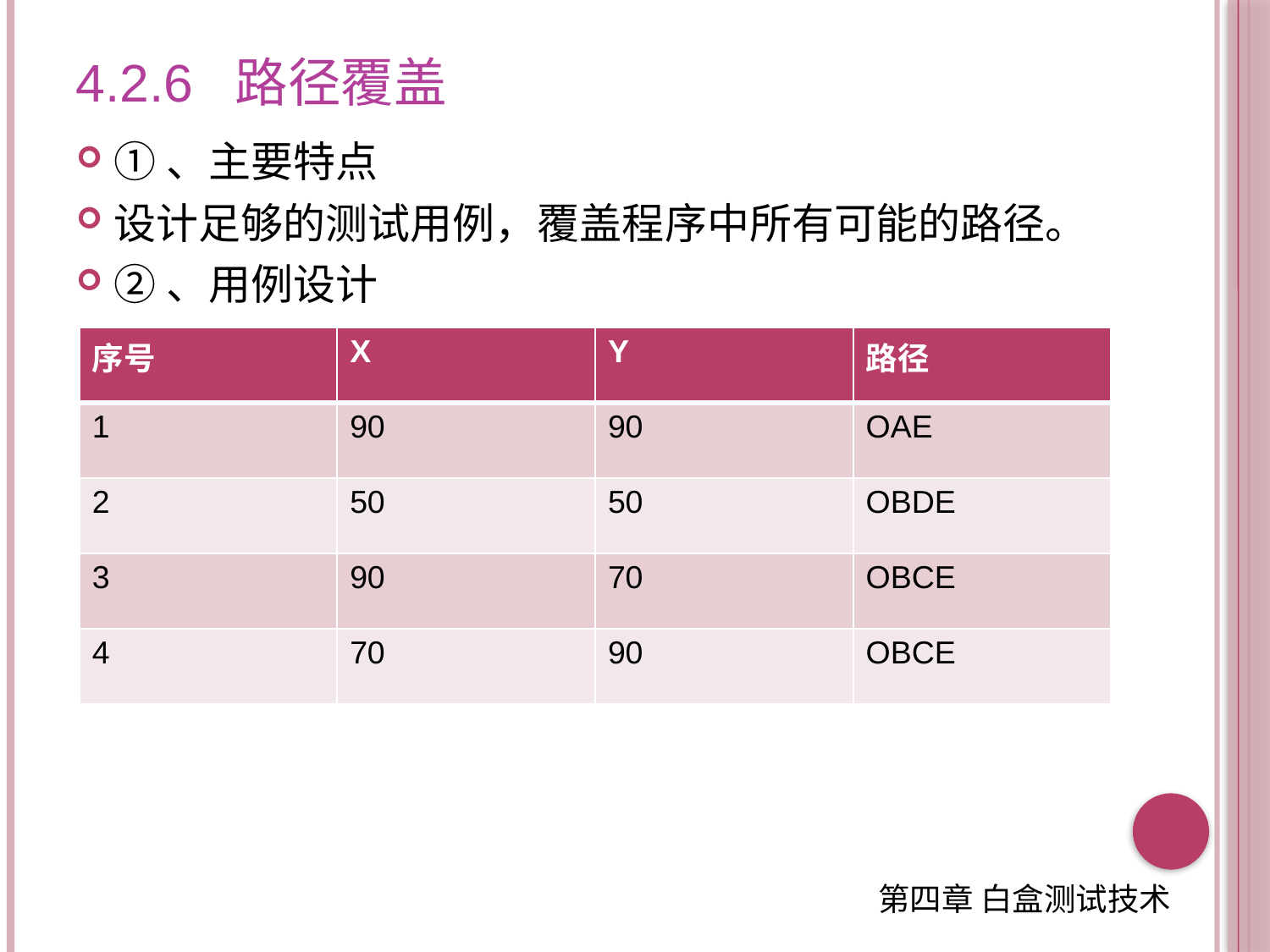

# 4.2.6  路径覆盖
①、主要特点
设计足够的测试用例，覆盖程序中所有可能的路径。
②、用例设计

| 序号 | X | Y | 路径 |
| --- | --- | --- | --- |
| 1 | 90 | 90 | OAE |
| 2 | 50 | 50 | OBDE |
| 3 | 90 | 70 | OBCE |
| 4 | 70 | 90 | OBCE |